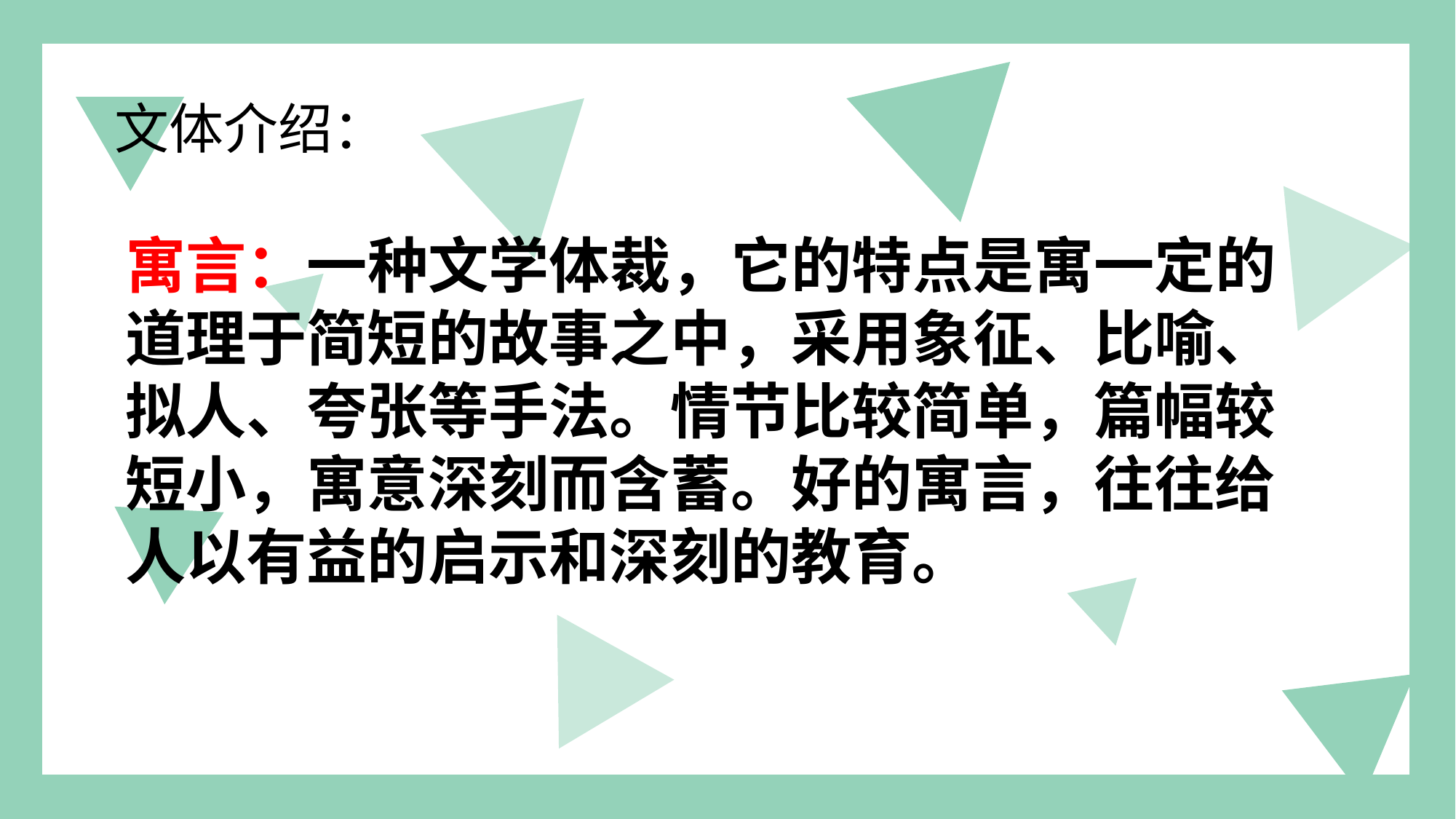

文体介绍：

寓言：一种文学体裁，它的特点是寓一定的道理于简短的故事之中，采用象征、比喻、拟人、夸张等手法。情节比较简单，篇幅较短小，寓意深刻而含蓄。好的寓言，往往给人以有益的启示和深刻的教育。